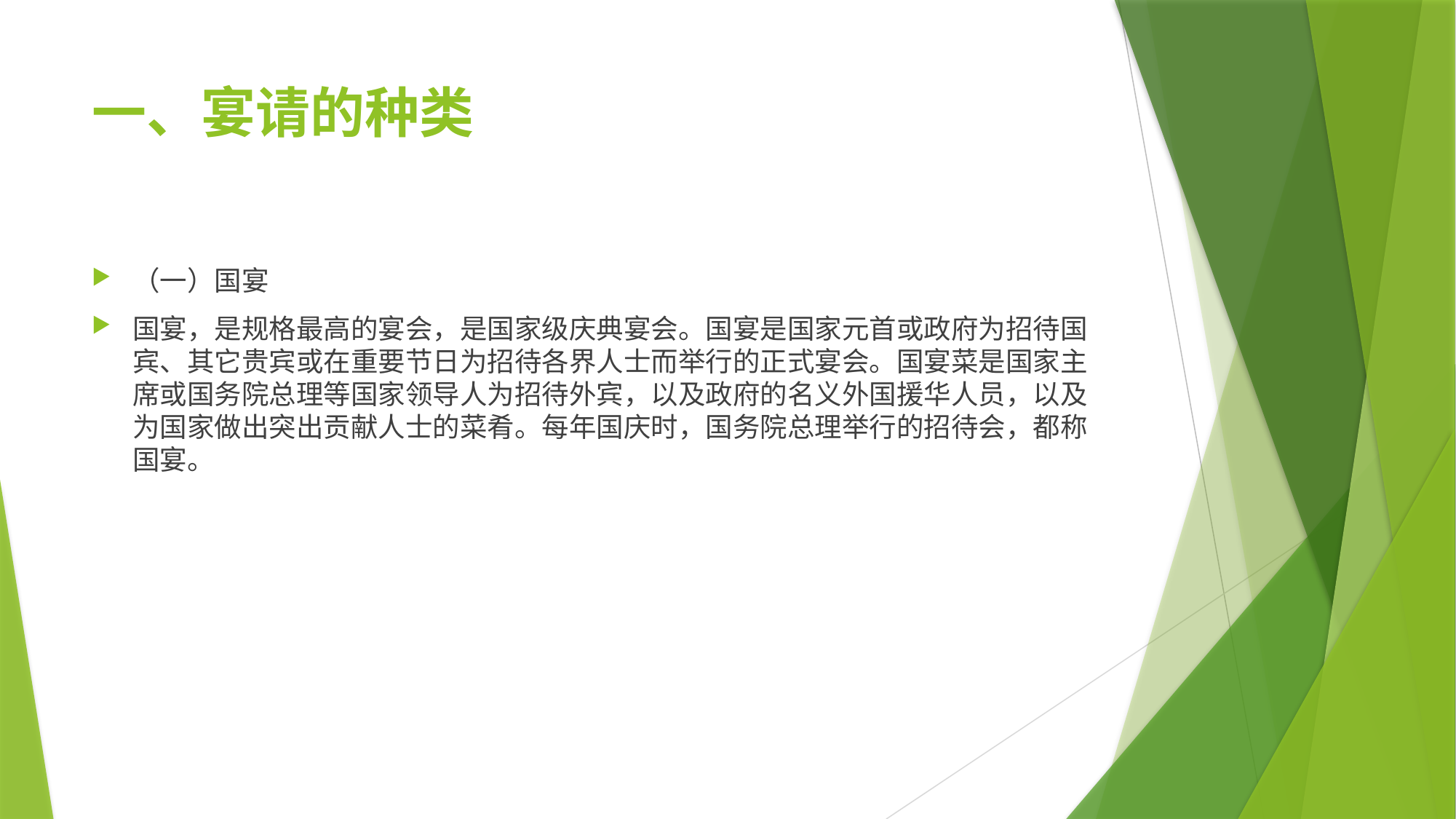

# 一、宴请的种类
（一）国宴
国宴，是规格最高的宴会，是国家级庆典宴会。国宴是国家元首或政府为招待国宾、其它贵宾或在重要节日为招待各界人士而举行的正式宴会。国宴菜是国家主席或国务院总理等国家领导人为招待外宾，以及政府的名义外国援华人员，以及为国家做出突出贡献人士的菜肴。每年国庆时，国务院总理举行的招待会，都称国宴。